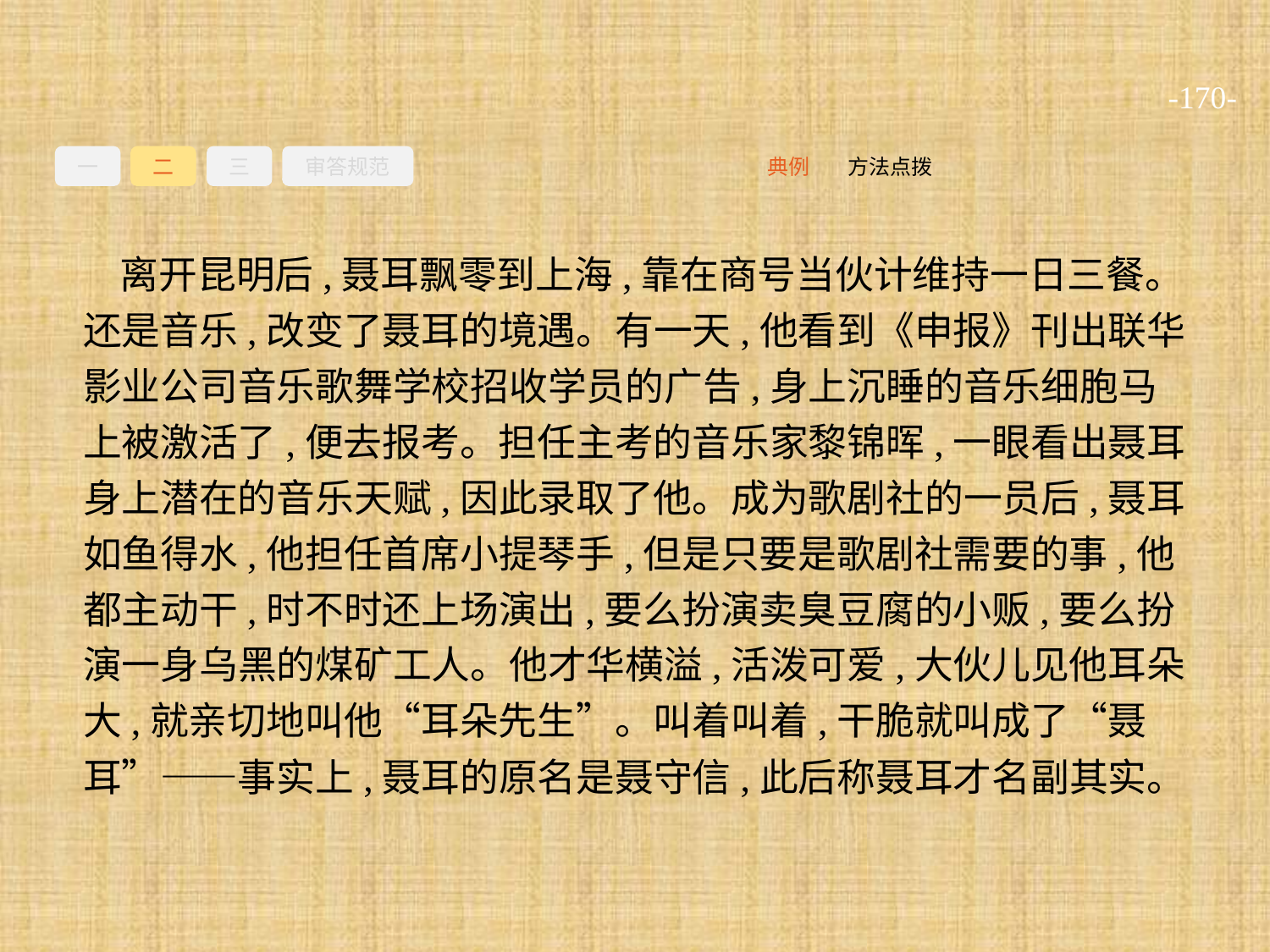

-170-
一
二
三
审答规范
方法点拨
典例
离开昆明后,聂耳飘零到上海,靠在商号当伙计维持一日三餐。还是音乐,改变了聂耳的境遇。有一天,他看到《申报》刊出联华影业公司音乐歌舞学校招收学员的广告,身上沉睡的音乐细胞马上被激活了,便去报考。担任主考的音乐家黎锦晖,一眼看出聂耳身上潜在的音乐天赋,因此录取了他。成为歌剧社的一员后,聂耳如鱼得水,他担任首席小提琴手,但是只要是歌剧社需要的事,他都主动干,时不时还上场演出,要么扮演卖臭豆腐的小贩,要么扮演一身乌黑的煤矿工人。他才华横溢,活泼可爱,大伙儿见他耳朵大,就亲切地叫他“耳朵先生”。叫着叫着,干脆就叫成了“聂耳”——事实上,聂耳的原名是聂守信,此后称聂耳才名副其实。